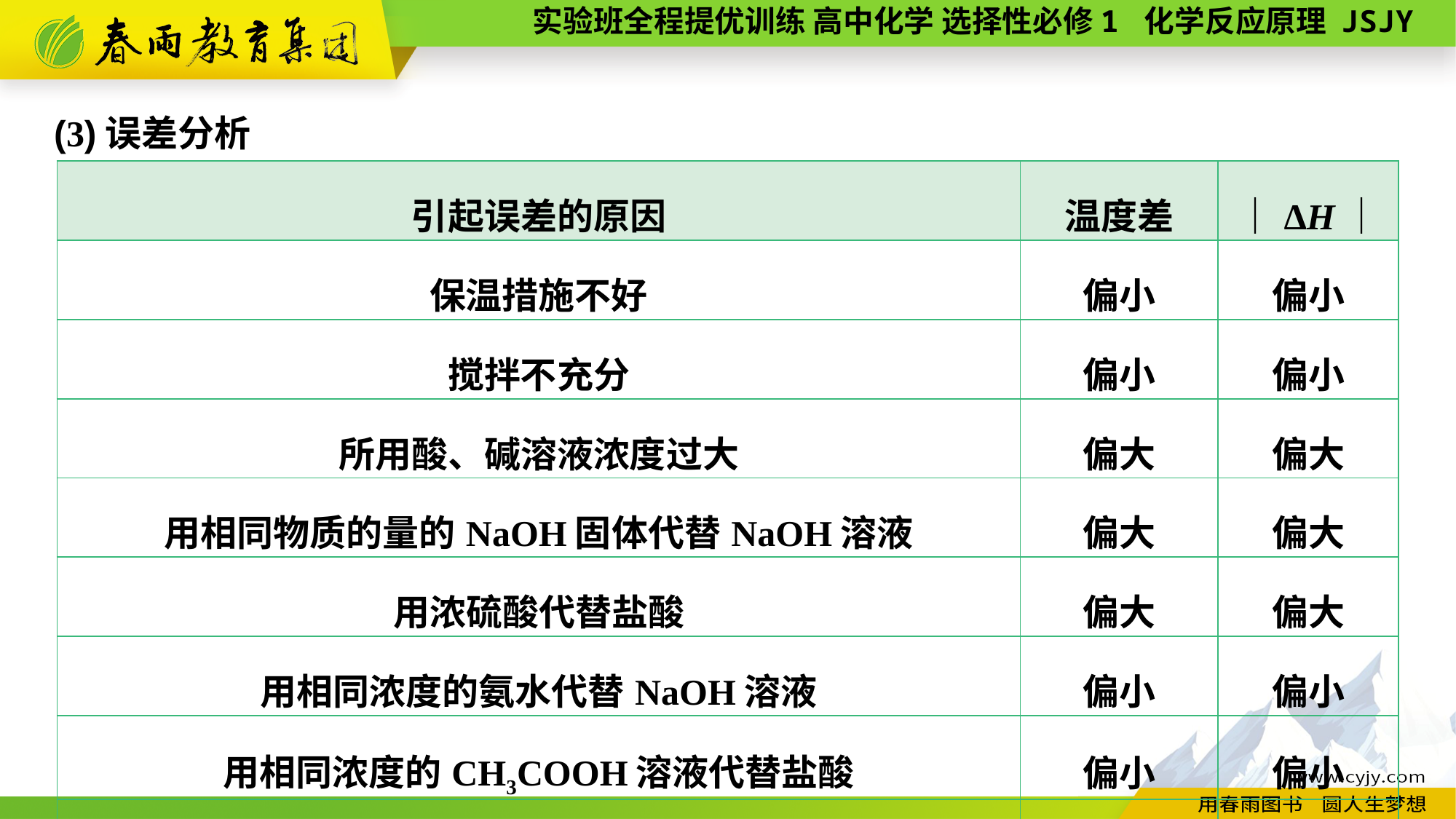

(3)误差分析
| 引起误差的原因 | 温度差 | ｜ΔH｜ |
| --- | --- | --- |
| 保温措施不好 | 偏小 | 偏小 |
| 搅拌不充分 | 偏小 | 偏小 |
| 所用酸、碱溶液浓度过大 | 偏大 | 偏大 |
| 用相同物质的量的NaOH固体代替NaOH溶液 | 偏大 | 偏大 |
| 用浓硫酸代替盐酸 | 偏大 | 偏大 |
| 用相同浓度的氨水代替NaOH溶液 | 偏小 | 偏小 |
| 用相同浓度的CH3COOH溶液代替盐酸 | 偏小 | 偏小 |
| 用相同浓度的硫酸代替盐酸，Ba(OH)2溶液代替NaOH溶液 | 偏大 | 偏大 |